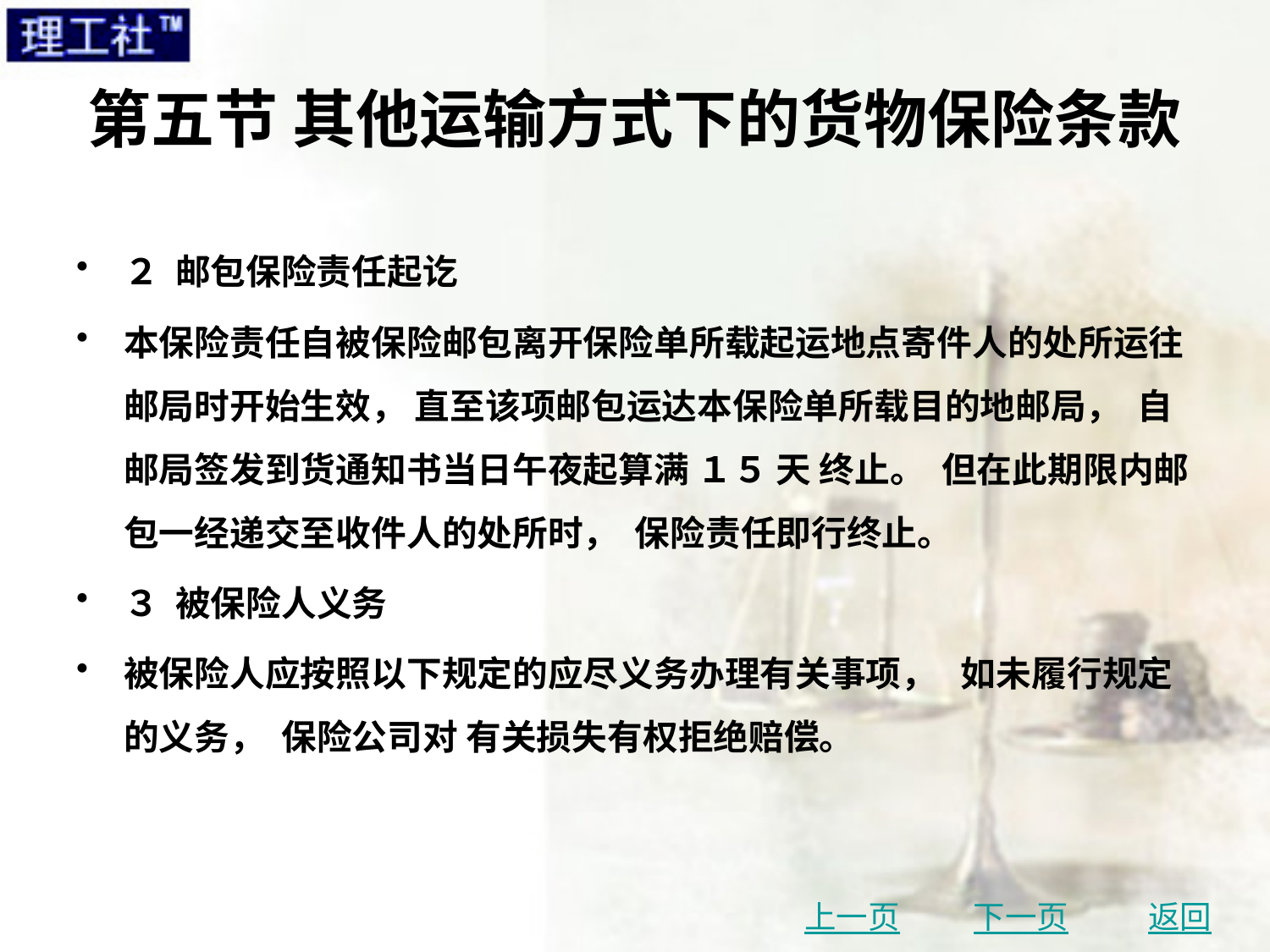

# 第五节 其他运输方式下的货物保险条款
２  邮包保险责任起讫
本保险责任自被保险邮包离开保险单所载起运地点寄件人的处所运往邮局时开始生效， 直至该项邮包运达本保险单所载目的地邮局，  自邮局签发到货通知书当日午夜起算满 １５ 天 终止。  但在此期限内邮包一经递交至收件人的处所时，  保险责任即行终止。
３  被保险人义务
被保险人应按照以下规定的应尽义务办理有关事项，   如未履行规定的义务，  保险公司对 有关损失有权拒绝赔偿。

上一页
下一页
返回